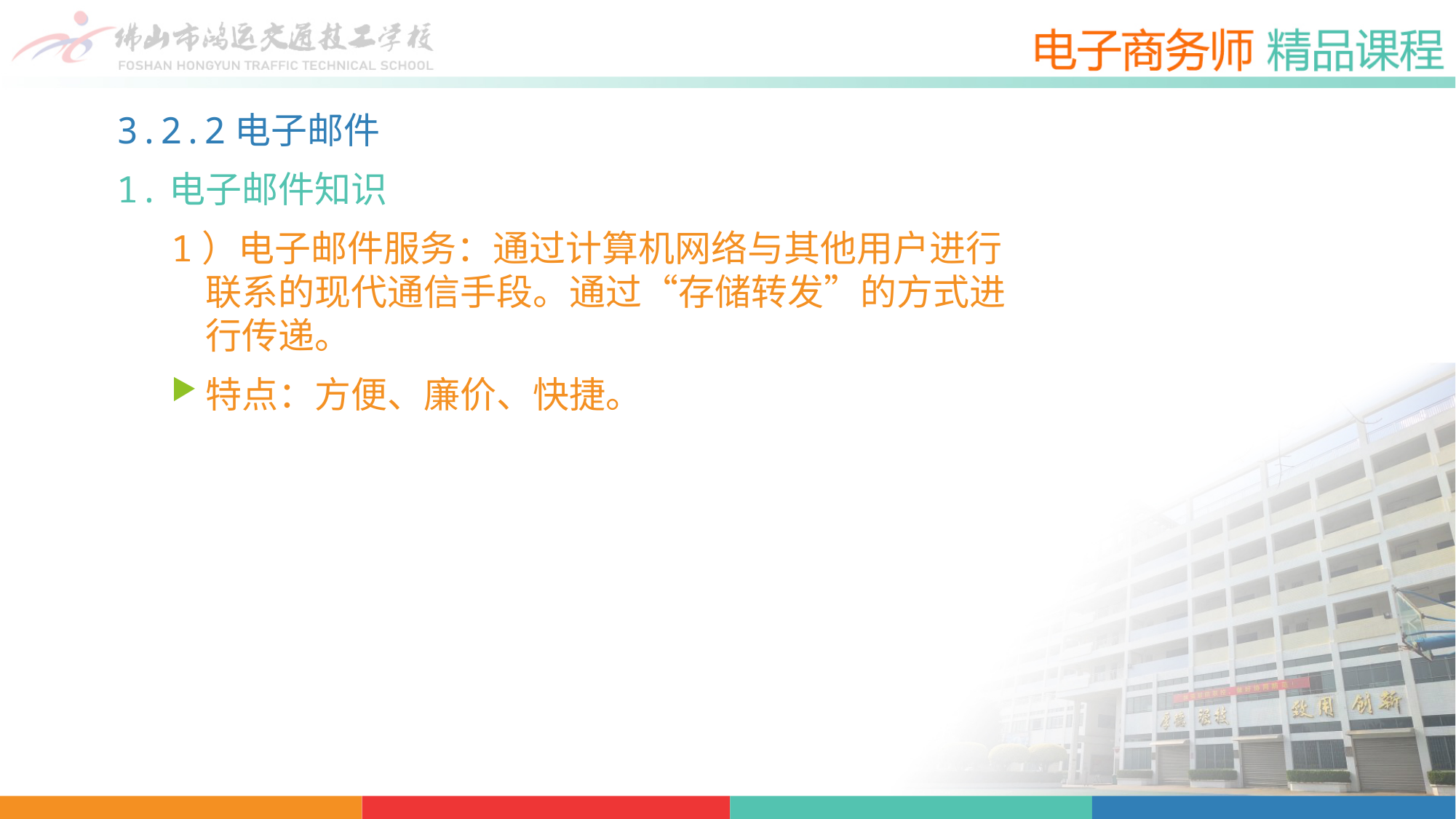

3.2.2电子邮件
1.电子邮件知识
1）电子邮件服务：通过计算机网络与其他用户进行联系的现代通信手段。通过“存储转发”的方式进行传递。
特点：方便、廉价、快捷。